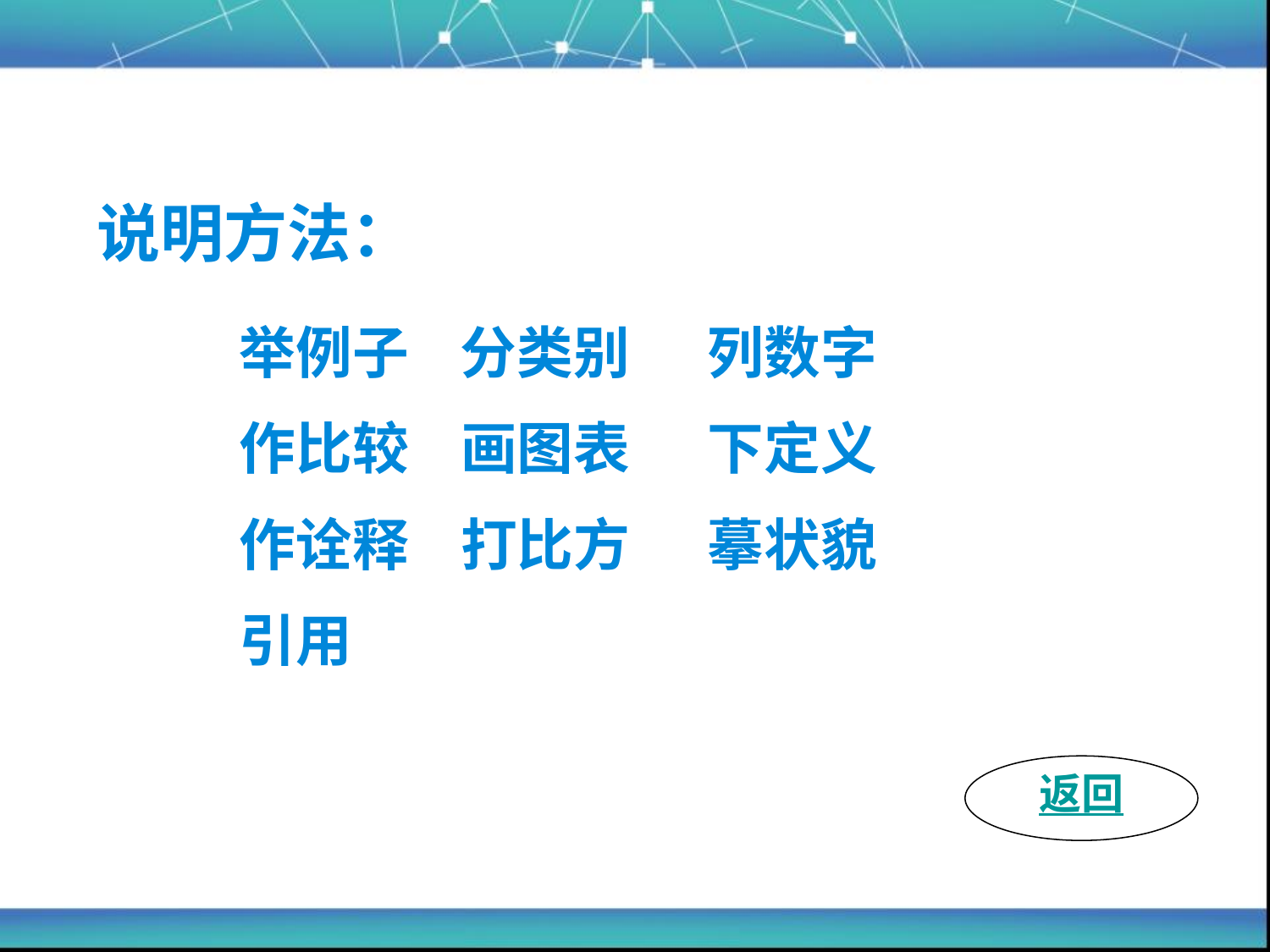

# 说明方法：
  举例子    分类别      列数字
  作比较    画图表      下定义
  作诠释    打比方      摹状貌
  引用
返回